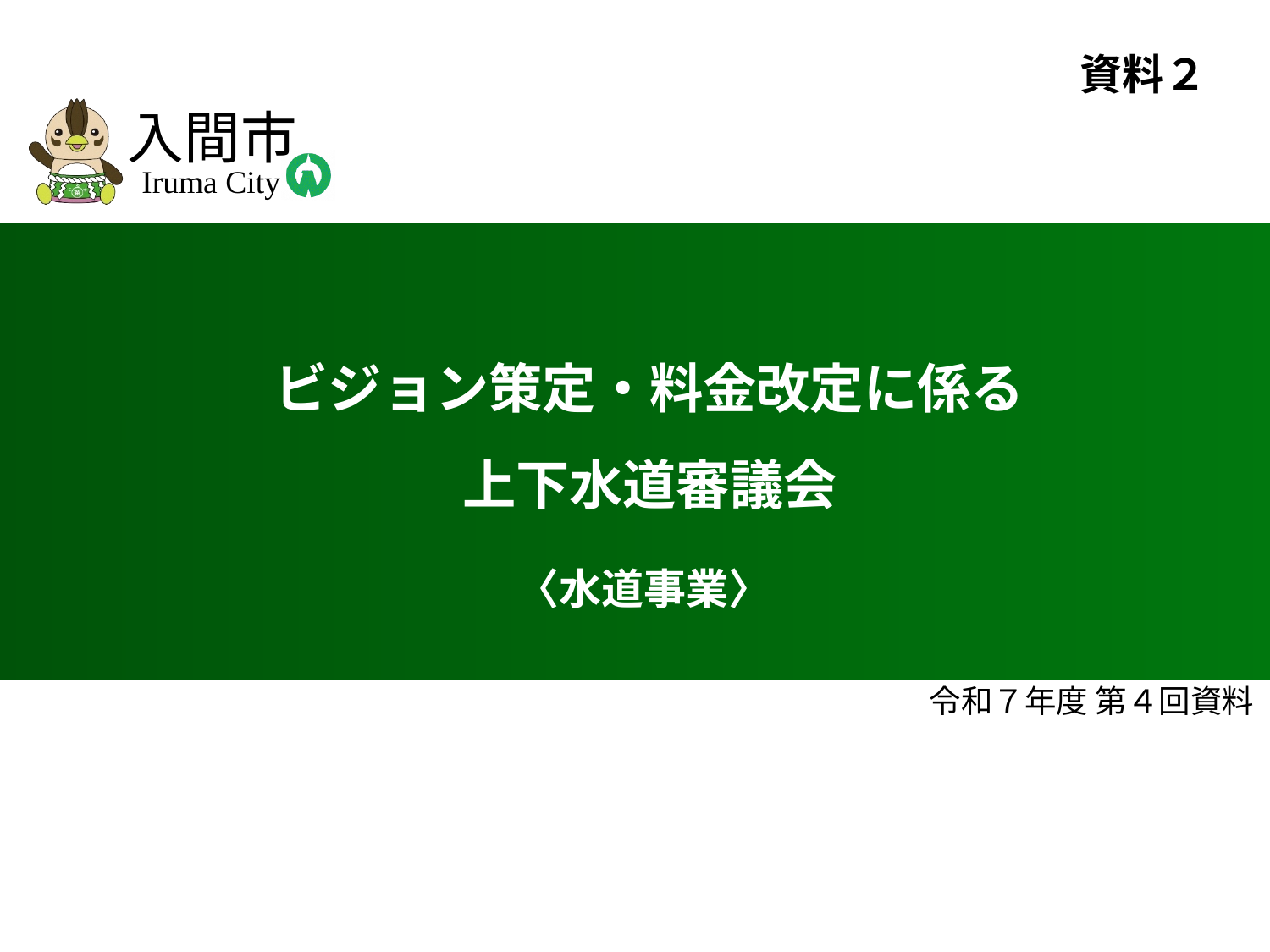

資料２
ビジョン策定・料金改定に係る
上下水道審議会
〈水道事業〉
令和７年度 第４回資料